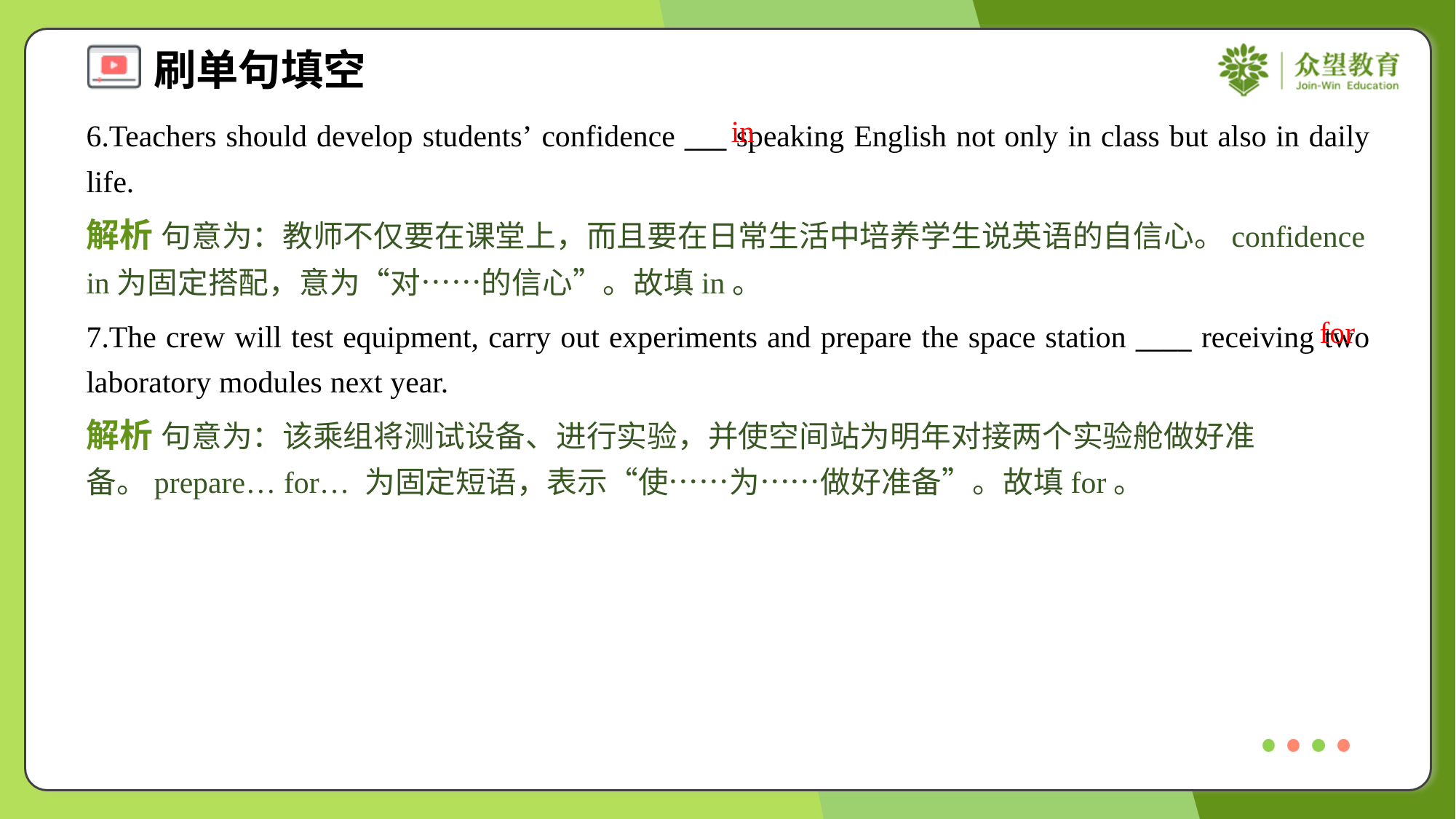

in
6.Teachers should develop students’ confidence ___ speaking English not only in class but also in daily life.
解析 句意为：教师不仅要在课堂上，而且要在日常生活中培养学生说英语的自信心。confidence in为固定搭配，意为“对……的信心”。故填in。
for
7.The crew will test equipment, carry out experiments and prepare the space station ____ receiving two laboratory modules next year.
解析 句意为：该乘组将测试设备、进行实验，并使空间站为明年对接两个实验舱做好准备。prepare… for… 为固定短语，表示“使……为……做好准备”。故填for。